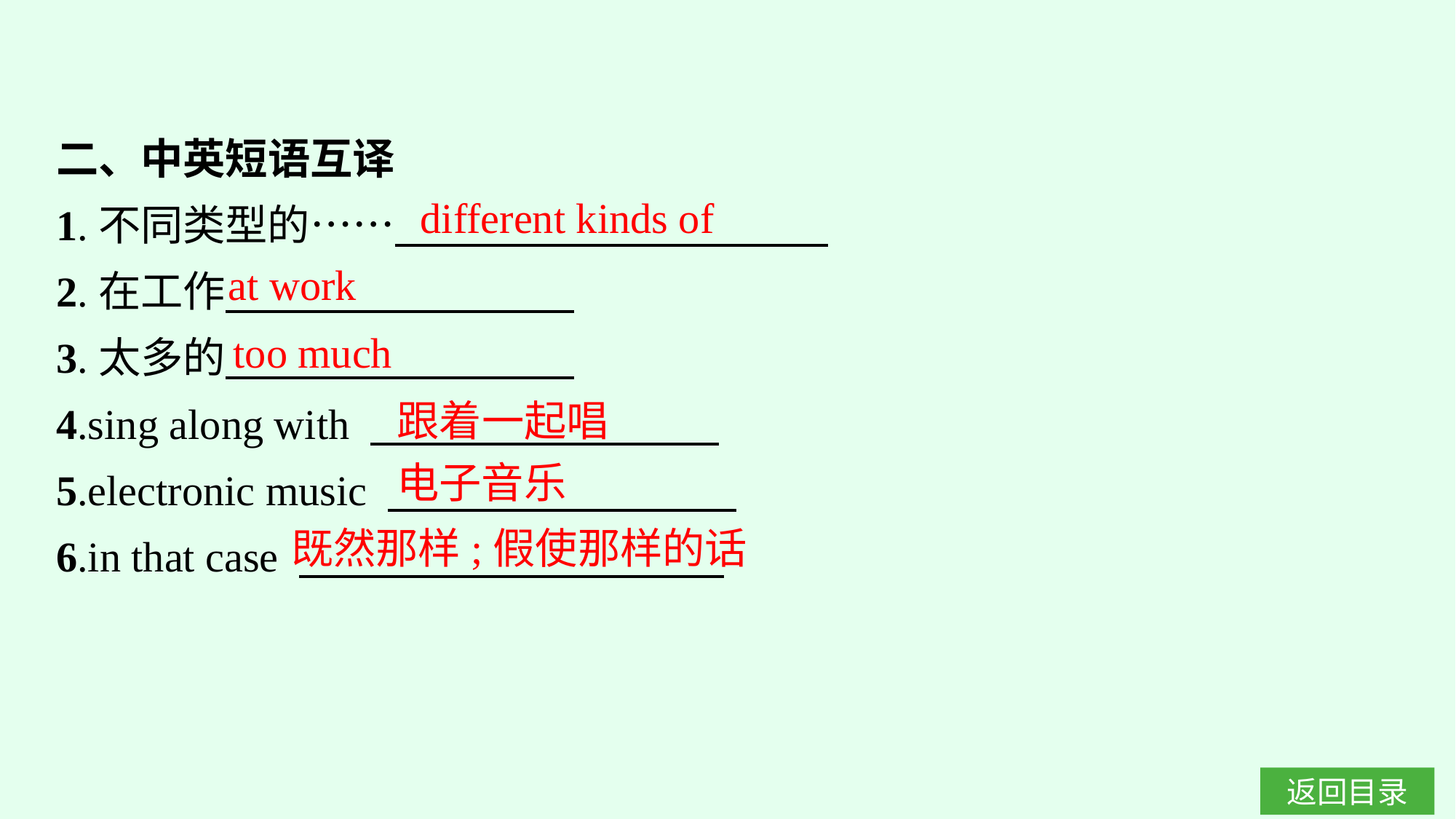

二、中英短语互译
1.不同类型的……
2.在工作
3.太多的
4.sing along with
5.electronic music
6.in that case
different kinds of
at work
too much
跟着一起唱
电子音乐
既然那样;假使那样的话